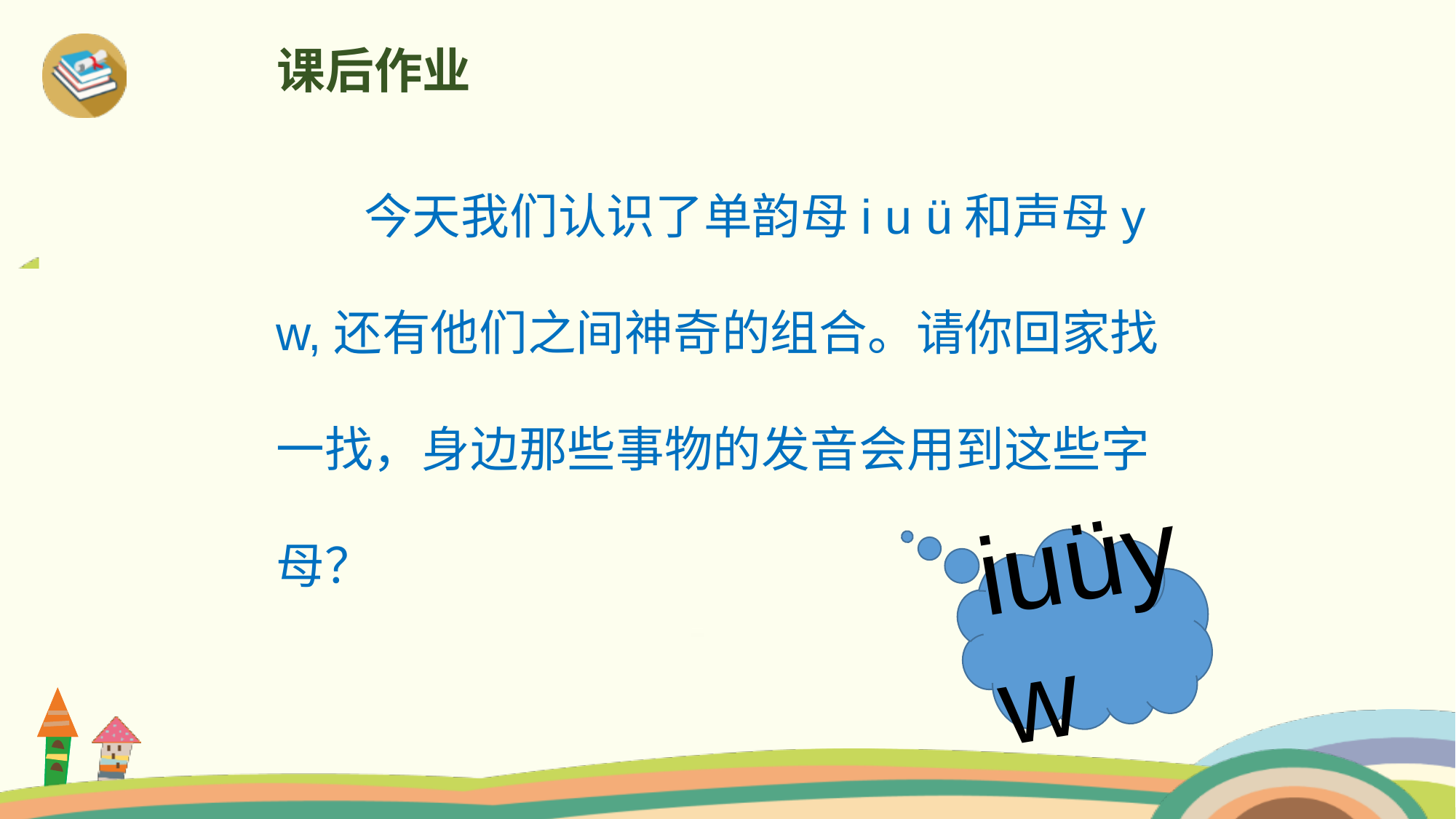

课后作业
       今天我们认识了单韵母i u ü和声母y w,还有他们之间神奇的组合。请你回家找一找，身边那些事物的发音会用到这些字母？
iuüyw